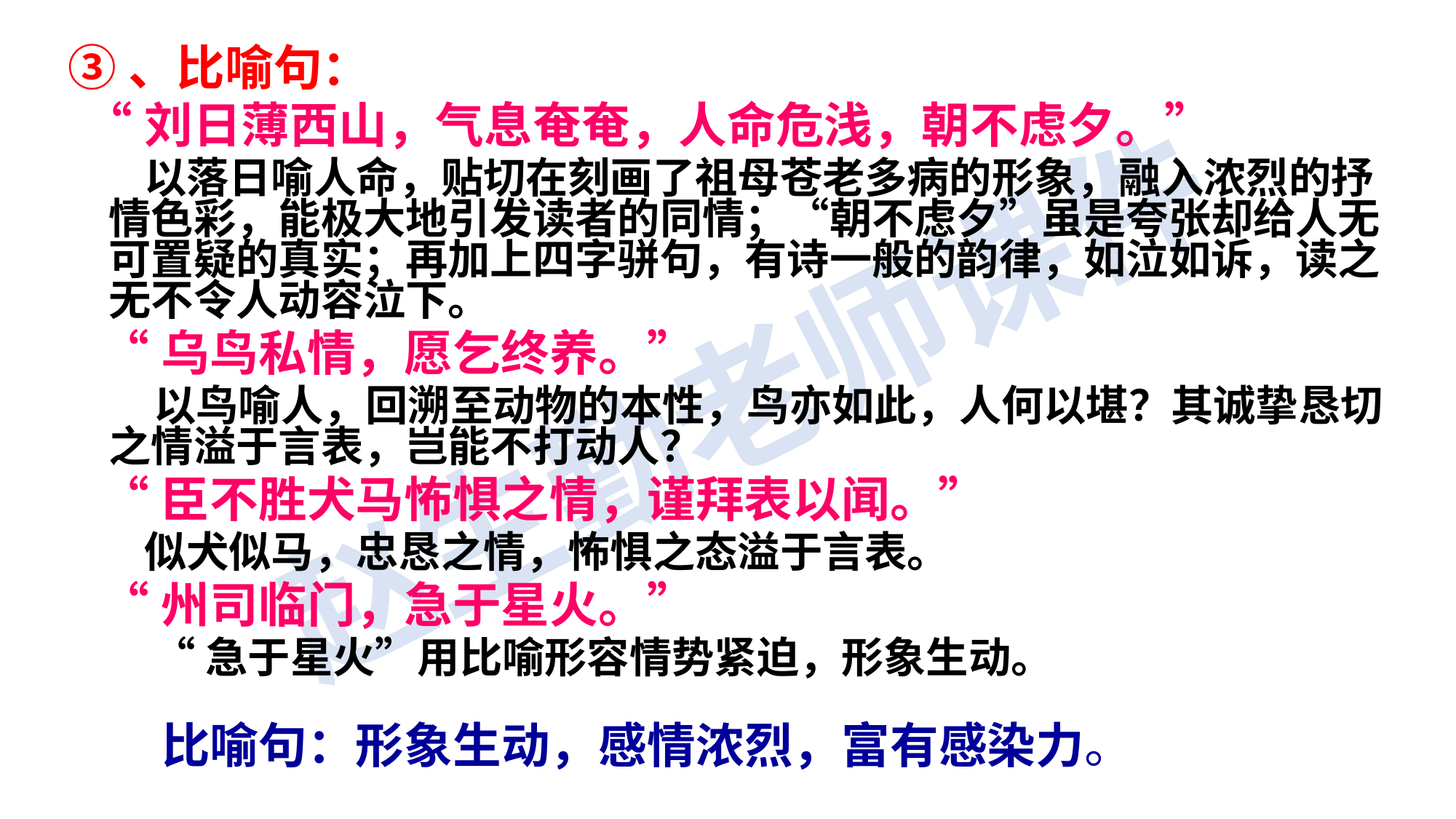

③、比喻句：
  “刘日薄西山，气息奄奄，人命危浅，朝不虑夕。”
       以落日喻人命，贴切在刻画了祖母苍老多病的形象，融入浓烈的抒情色彩，能极大地引发读者的同情；“朝不虑夕”虽是夸张却给人无可置疑的真实；再加上四字骈句，有诗一般的韵律，如泣如诉，读之无不令人动容泣下。
   “乌鸟私情，愿乞终养。”
        以鸟喻人，回溯至动物的本性，鸟亦如此，人何以堪？其诚挚恳切之情溢于言表，岂能不打动人？
   “臣不胜犬马怖惧之情，谨拜表以闻。”
       似犬似马，忠恳之情，怖惧之态溢于言表。
   “州司临门，急于星火。”
         “急于星火”用比喻形容情势紧迫，形象生动。
比喻句：形象生动，感情浓烈，富有感染力。